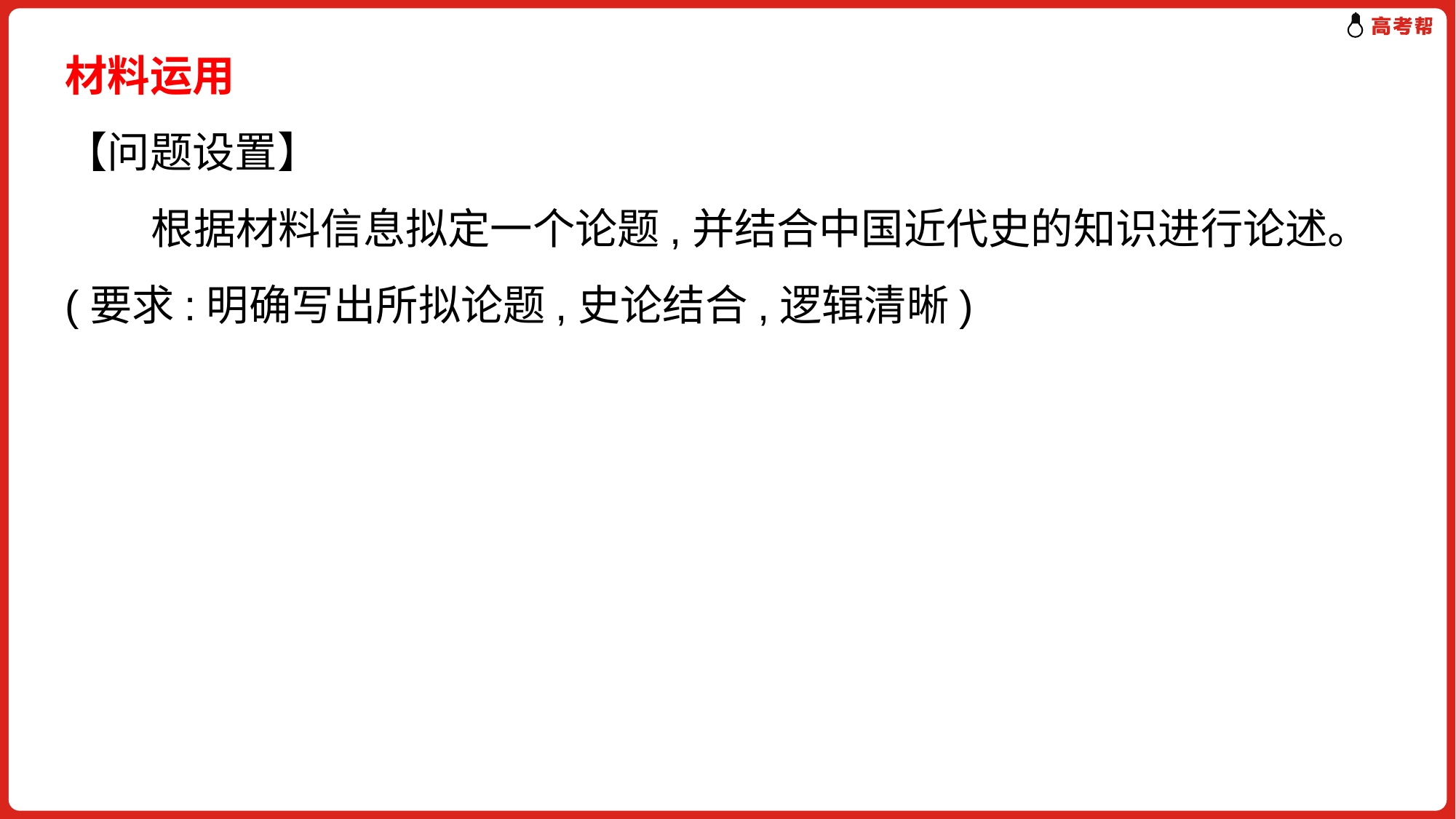

材料运用
【问题设置】
        根据材料信息拟定一个论题,并结合中国近代史的知识进行论述。(要求:明确写出所拟论题,史论结合,逻辑清晰)